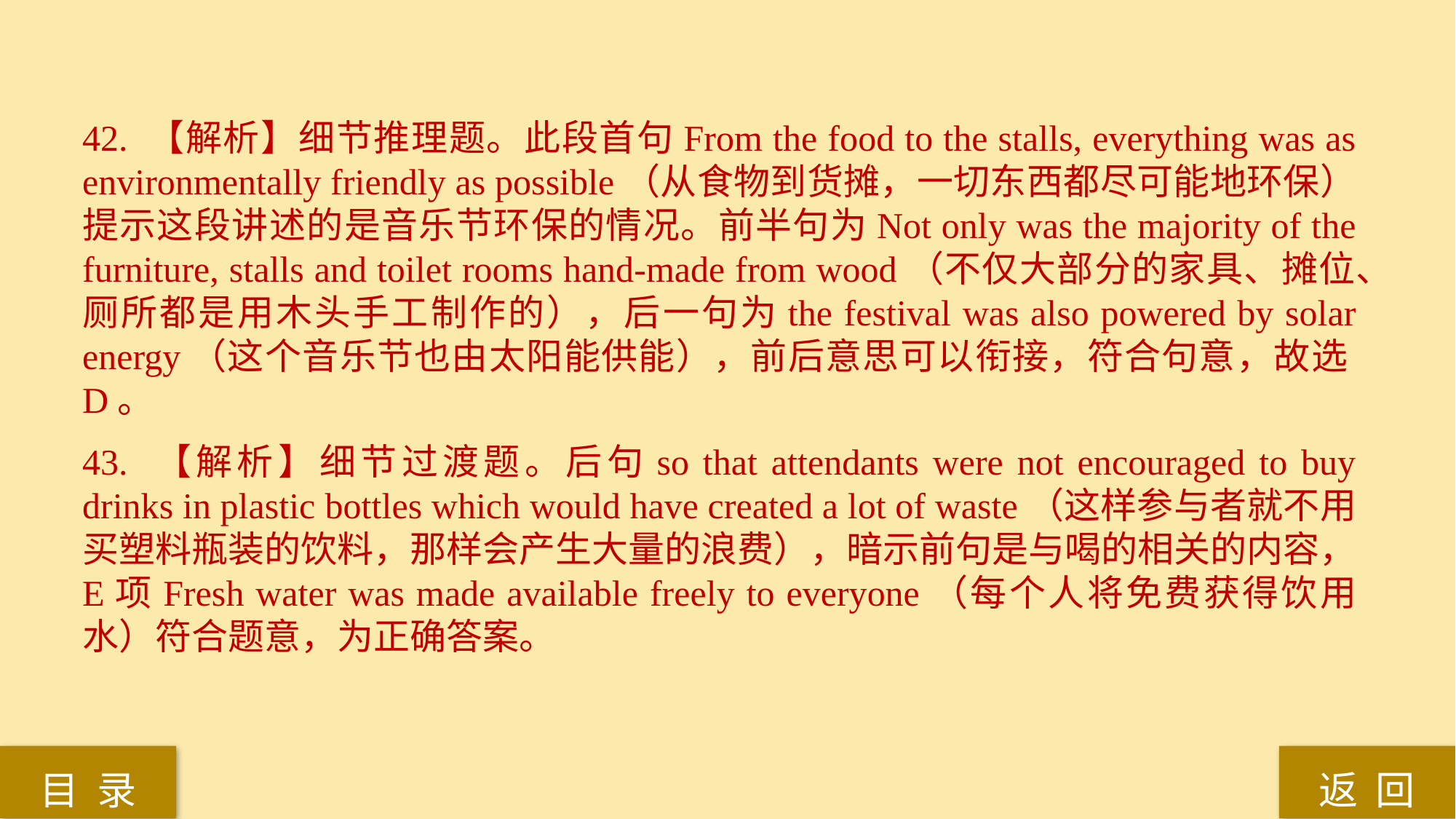

42. 【解析】细节推理题。此段首句From the food to the stalls, everything was as environmentally friendly as possible（从食物到货摊，一切东西都尽可能地环保）提示这段讲述的是音乐节环保的情况。前半句为Not only was the majority of the furniture, stalls and toilet rooms hand-made from wood（不仅大部分的家具、摊位、厕所都是用木头手工制作的），后一句为the festival was also powered by solar energy（这个音乐节也由太阳能供能），前后意思可以衔接，符合句意，故选D。
43. 【解析】细节过渡题。后句so that attendants were not encouraged to buy drinks in plastic bottles which would have created a lot of waste（这样参与者就不用买塑料瓶装的饮料，那样会产生大量的浪费），暗示前句是与喝的相关的内容，E项Fresh water was made available freely to everyone（每个人将免费获得饮用水）符合题意，为正确答案。
返  回